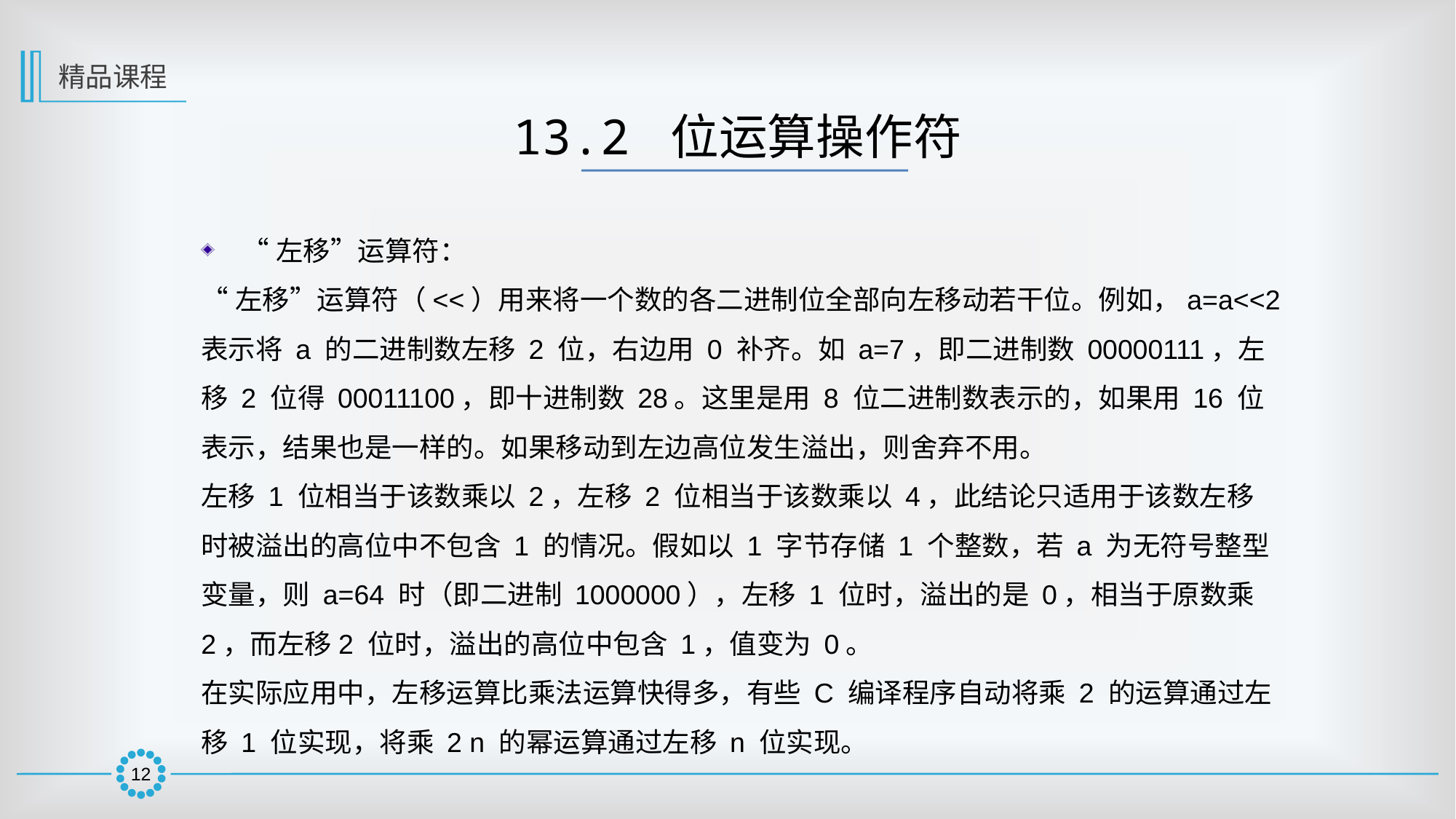

精品课程
13.2 位运算操作符

“左移”运算符：
“左移”运算符（<<）用来将一个数的各二进制位全部向左移动若干位。例如，a=a<<2 表示将 a 的二进制数左移 2 位，右边用 0 补齐。如 a=7，即二进制数 00000111，左移 2 位得 00011100，即十进制数 28。这里是用 8 位二进制数表示的，如果用 16 位表示，结果也是一样的。如果移动到左边高位发生溢出，则舍弃不用。
左移 1 位相当于该数乘以 2，左移 2 位相当于该数乘以 4，此结论只适用于该数左移
时被溢出的高位中不包含 1 的情况。假如以 1 字节存储 1 个整数，若 a 为无符号整型变量，则 a=64 时（即二进制 1000000），左移 1 位时，溢出的是 0，相当于原数乘 2，而左移2 位时，溢出的高位中包含 1，值变为 0。
在实际应用中，左移运算比乘法运算快得多，有些 C 编译程序自动将乘 2 的运算通过左移 1 位实现，将乘 2 n 的幂运算通过左移 n 位实现。

12